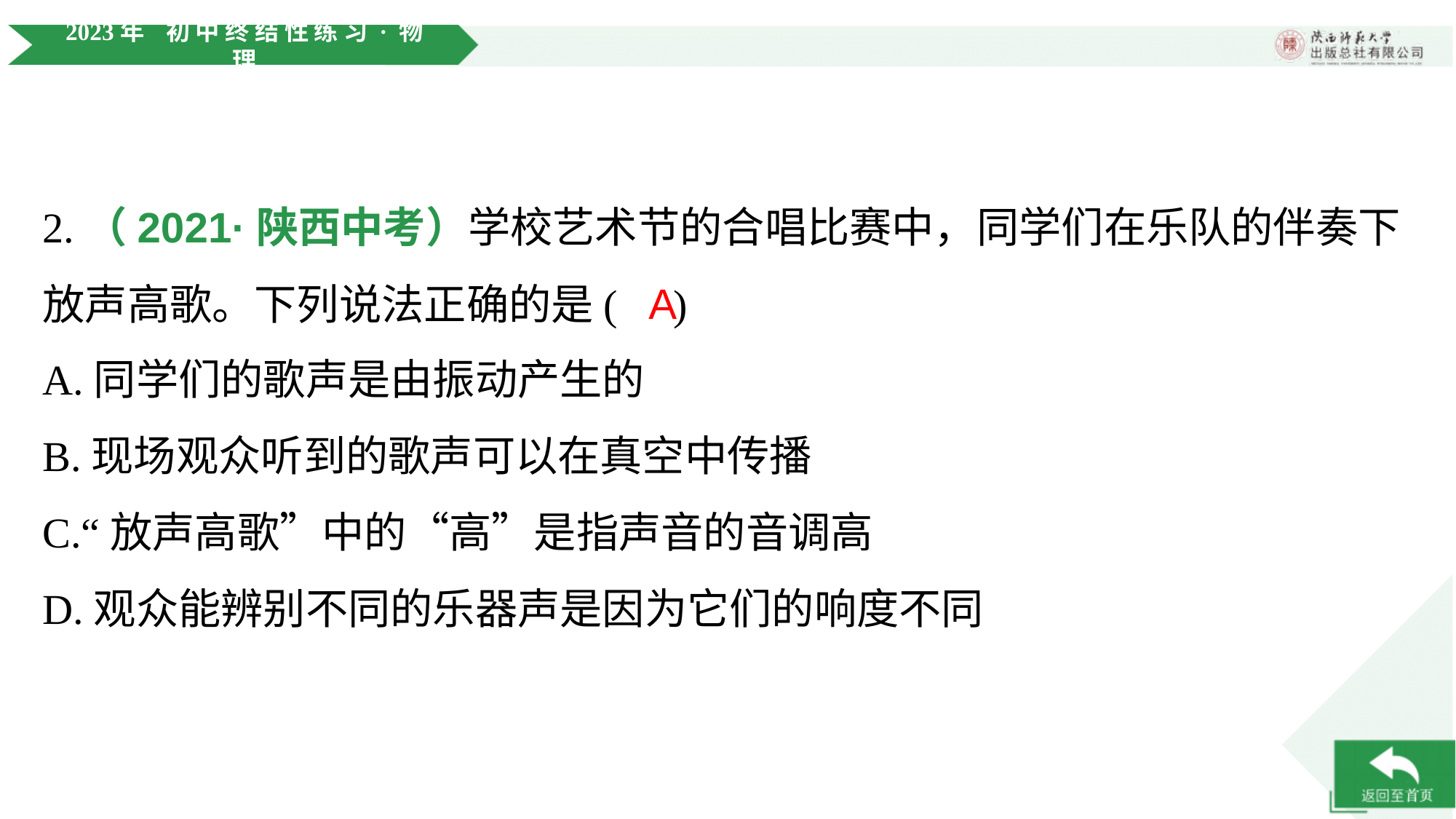

2.（2021·陕西中考）学校艺术节的合唱比赛中，同学们在乐队的伴奏下
放声高歌。下列说法正确的是(     )
A
A.同学们的歌声是由振动产生的
B.现场观众听到的歌声可以在真空中传播
C.“放声高歌”中的“高”是指声音的音调高
D.观众能辨别不同的乐器声是因为它们的响度不同